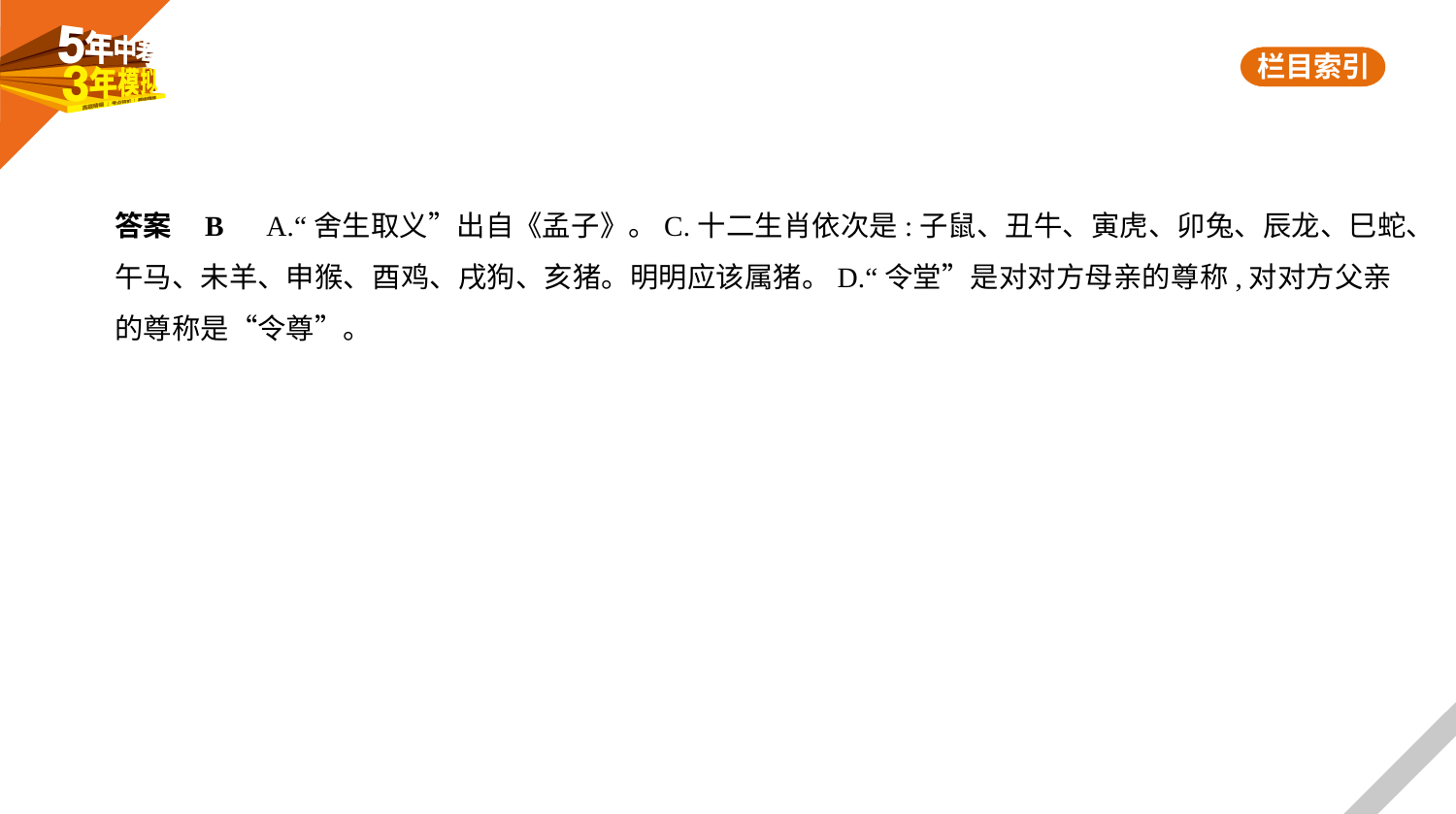

答案    B　A.“舍生取义”出自《孟子》。C.十二生肖依次是:子鼠、丑牛、寅虎、卯兔、辰龙、巳蛇、
午马、未羊、申猴、酉鸡、戌狗、亥猪。明明应该属猪。D.“令堂”是对对方母亲的尊称,对对方父亲
的尊称是“令尊”。